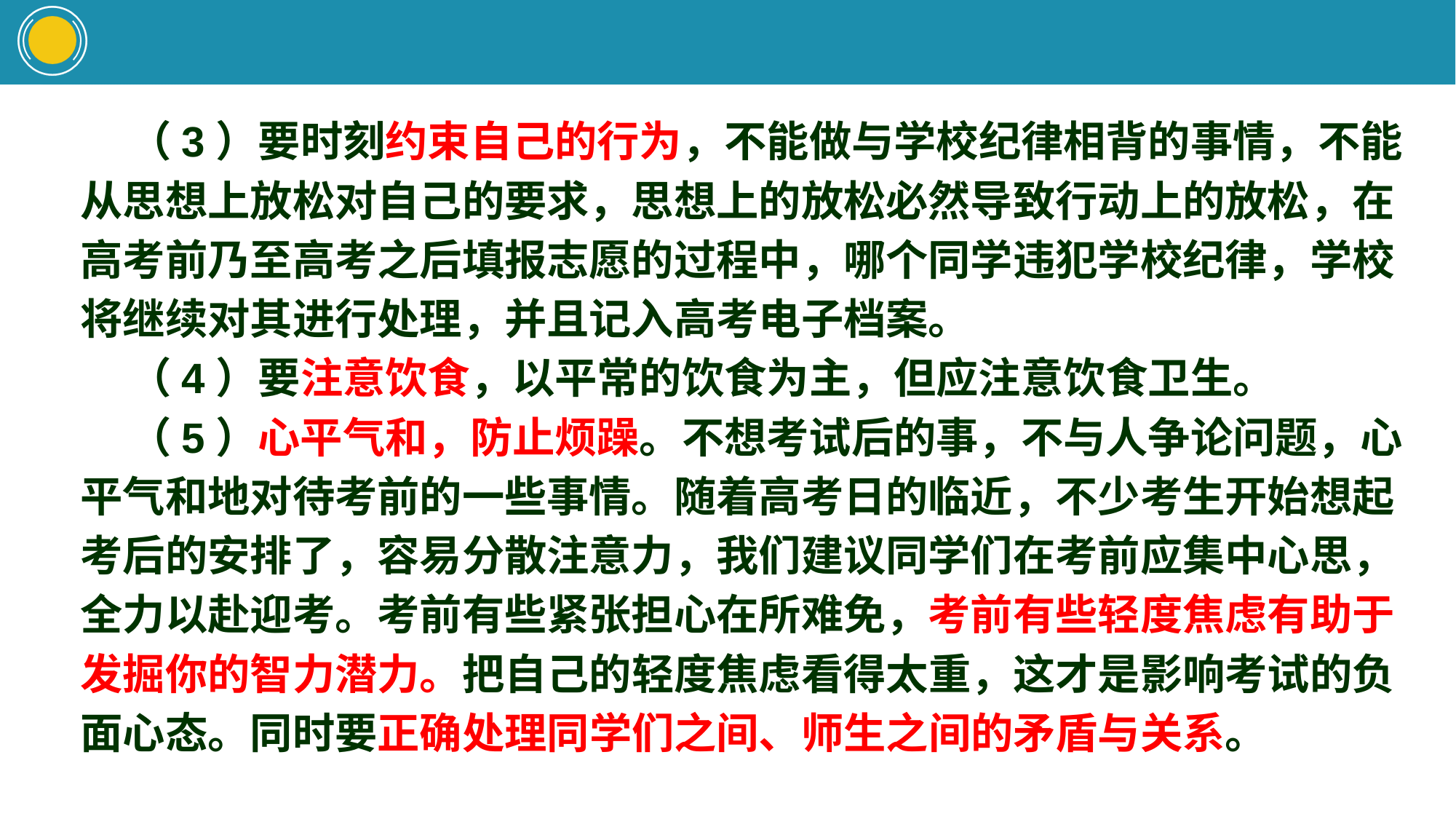

（3）要时刻约束自己的行为，不能做与学校纪律相背的事情，不能从思想上放松对自己的要求，思想上的放松必然导致行动上的放松，在高考前乃至高考之后填报志愿的过程中，哪个同学违犯学校纪律，学校将继续对其进行处理，并且记入高考电子档案。
    （4）要注意饮食，以平常的饮食为主，但应注意饮食卫生。
    （5）心平气和，防止烦躁。不想考试后的事，不与人争论问题，心平气和地对待考前的一些事情。随着高考日的临近，不少考生开始想起考后的安排了，容易分散注意力，我们建议同学们在考前应集中心思，全力以赴迎考。考前有些紧张担心在所难免，考前有些轻度焦虑有助于发掘你的智力潜力。把自己的轻度焦虑看得太重，这才是影响考试的负面心态。同时要正确处理同学们之间、师生之间的矛盾与关系。